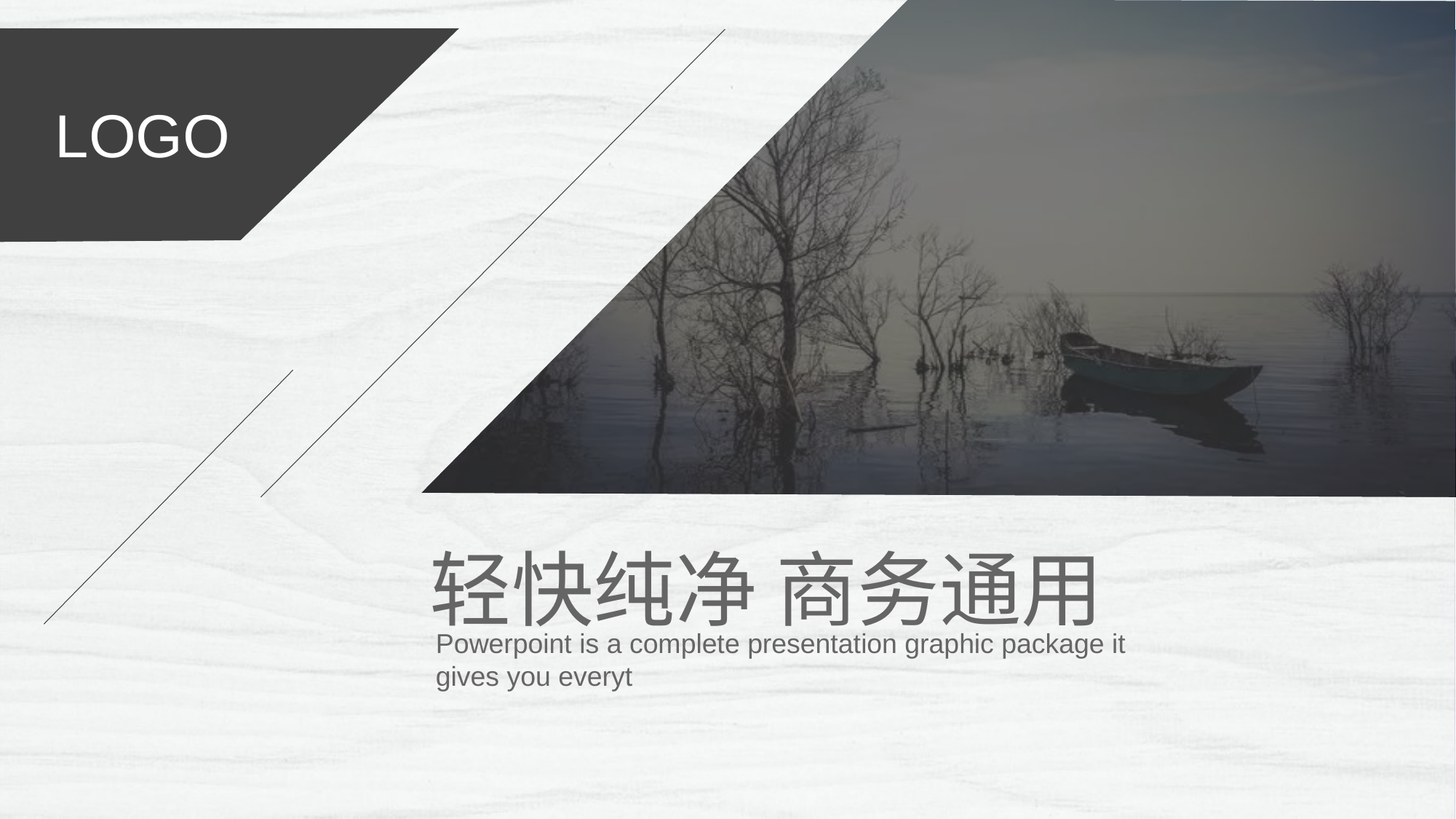

LOGO
轻快纯净 商务通用
Powerpoint is a complete presentation graphic package it gives you everyt